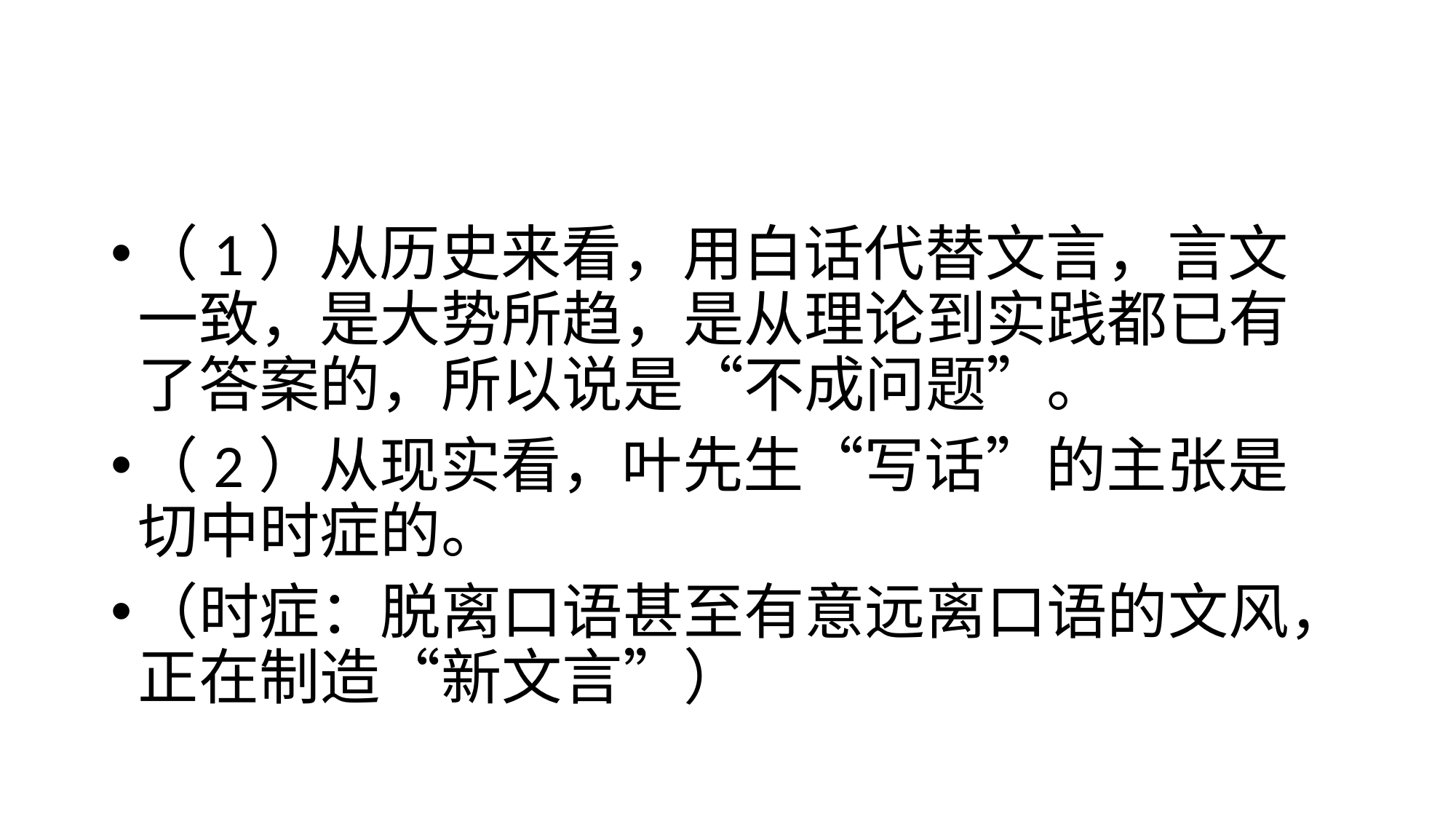

#
（1）从历史来看，用白话代替文言，言文一致，是大势所趋，是从理论到实践都已有了答案的，所以说是“不成问题”。
（2）从现实看，叶先生“写话”的主张是切中时症的。
（时症：脱离口语甚至有意远离口语的文风，正在制造“新文言”）